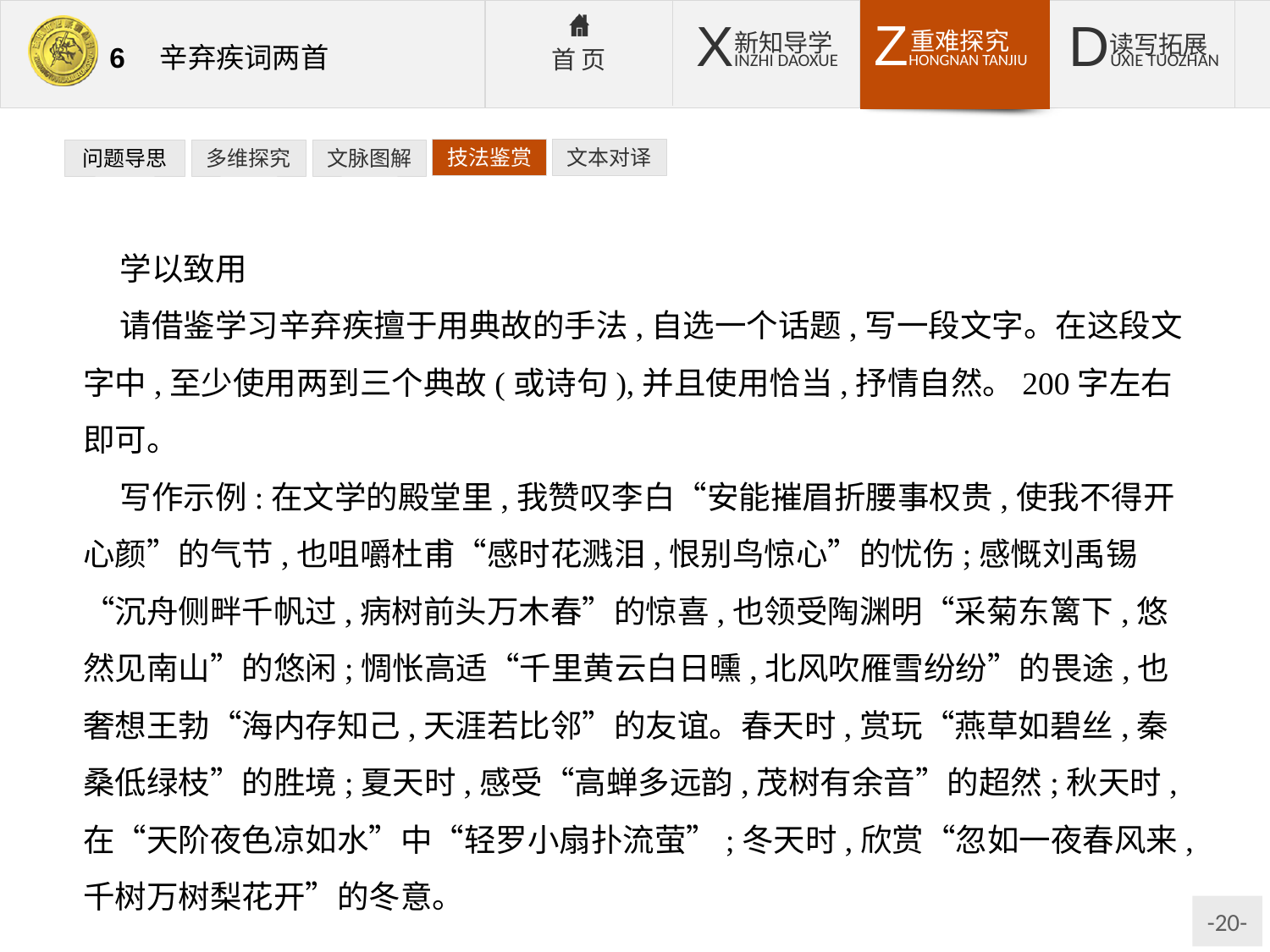

技法鉴赏
文本对译
问题导思
多维探究
文脉图解
学以致用
请借鉴学习辛弃疾擅于用典故的手法,自选一个话题,写一段文字。在这段文字中,至少使用两到三个典故(或诗句),并且使用恰当,抒情自然。200字左右即可。
写作示例:在文学的殿堂里,我赞叹李白“安能摧眉折腰事权贵,使我不得开心颜”的气节,也咀嚼杜甫“感时花溅泪,恨别鸟惊心”的忧伤;感慨刘禹锡“沉舟侧畔千帆过,病树前头万木春”的惊喜,也领受陶渊明“采菊东篱下,悠然见南山”的悠闲;惆怅高适“千里黄云白日曛,北风吹雁雪纷纷”的畏途,也奢想王勃“海内存知己,天涯若比邻”的友谊。春天时,赏玩“燕草如碧丝,秦桑低绿枝”的胜境;夏天时,感受“高蝉多远韵,茂树有余音”的超然;秋天时,在“天阶夜色凉如水”中“轻罗小扇扑流萤”;冬天时,欣赏“忽如一夜春风来,千树万树梨花开”的冬意。